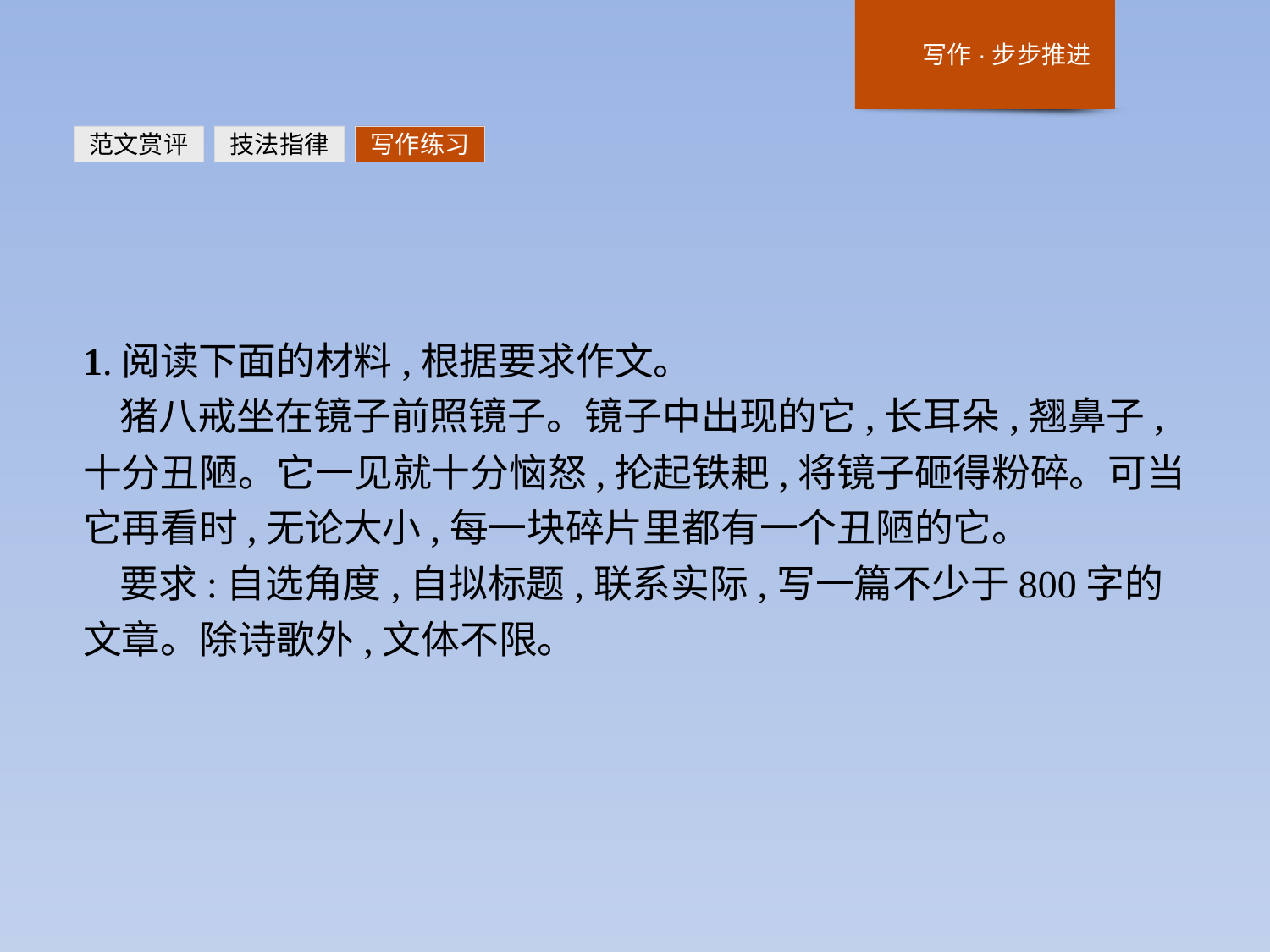

范文赏评
技法指律
写作练习
1.阅读下面的材料,根据要求作文。
猪八戒坐在镜子前照镜子。镜子中出现的它,长耳朵,翘鼻子,十分丑陋。它一见就十分恼怒,抡起铁耙,将镜子砸得粉碎。可当它再看时,无论大小,每一块碎片里都有一个丑陋的它。
要求:自选角度,自拟标题,联系实际,写一篇不少于800字的文章。除诗歌外,文体不限。